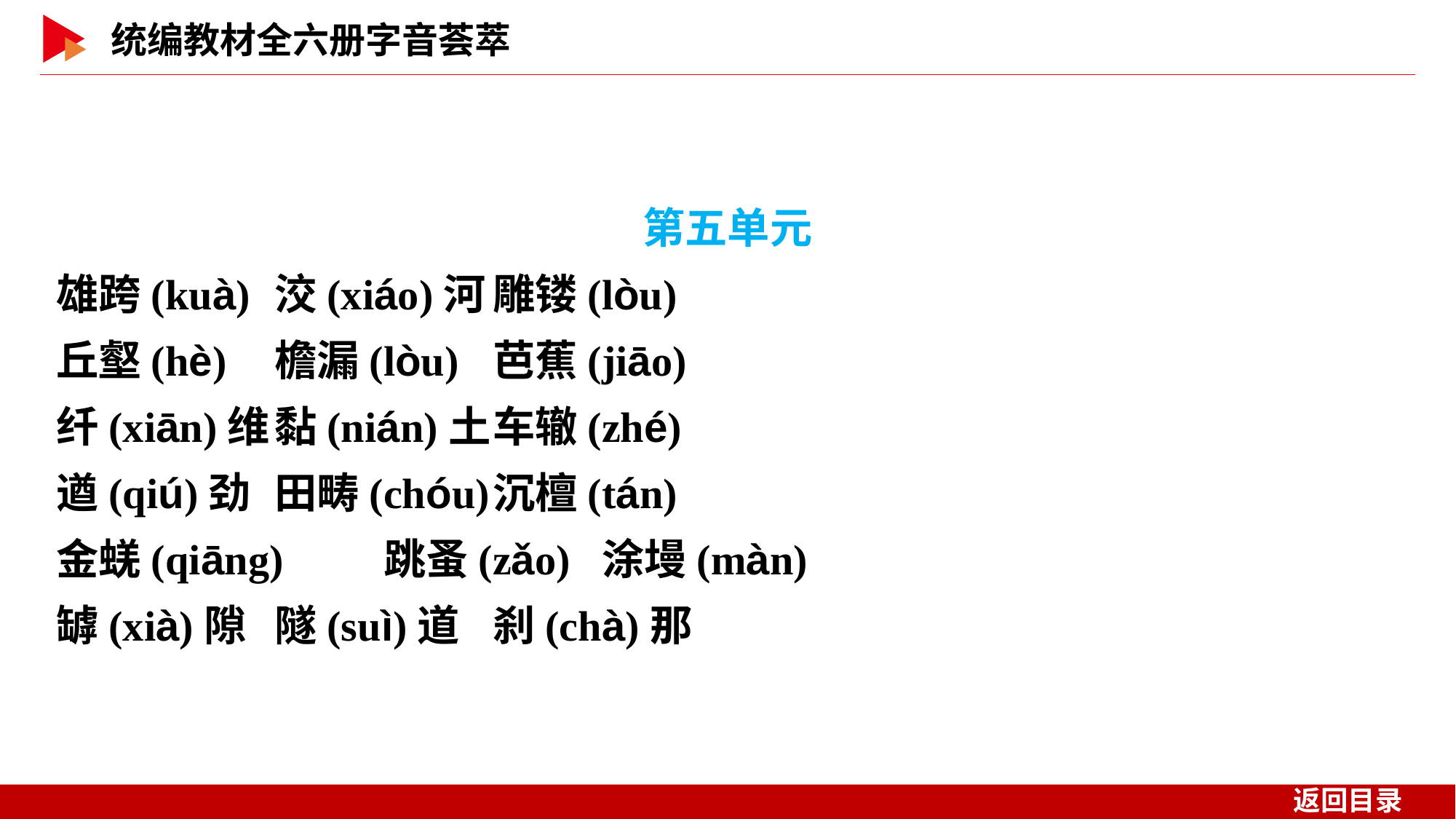

第五单元
雄跨(kuà)	洨(xiáo)河	雕镂(lòu)
丘壑(hè)	檐漏(lòu)	芭蕉(jiāo)
纤(xiān)维	黏(nián)土	车辙(zhé)
遒(qiú)劲	田畴(chóu)	沉檀(tán)
金蜣(qiāng)	跳蚤(zǎo)	涂墁(màn)
罅(xià)隙	隧(suì)道	刹(chà)那